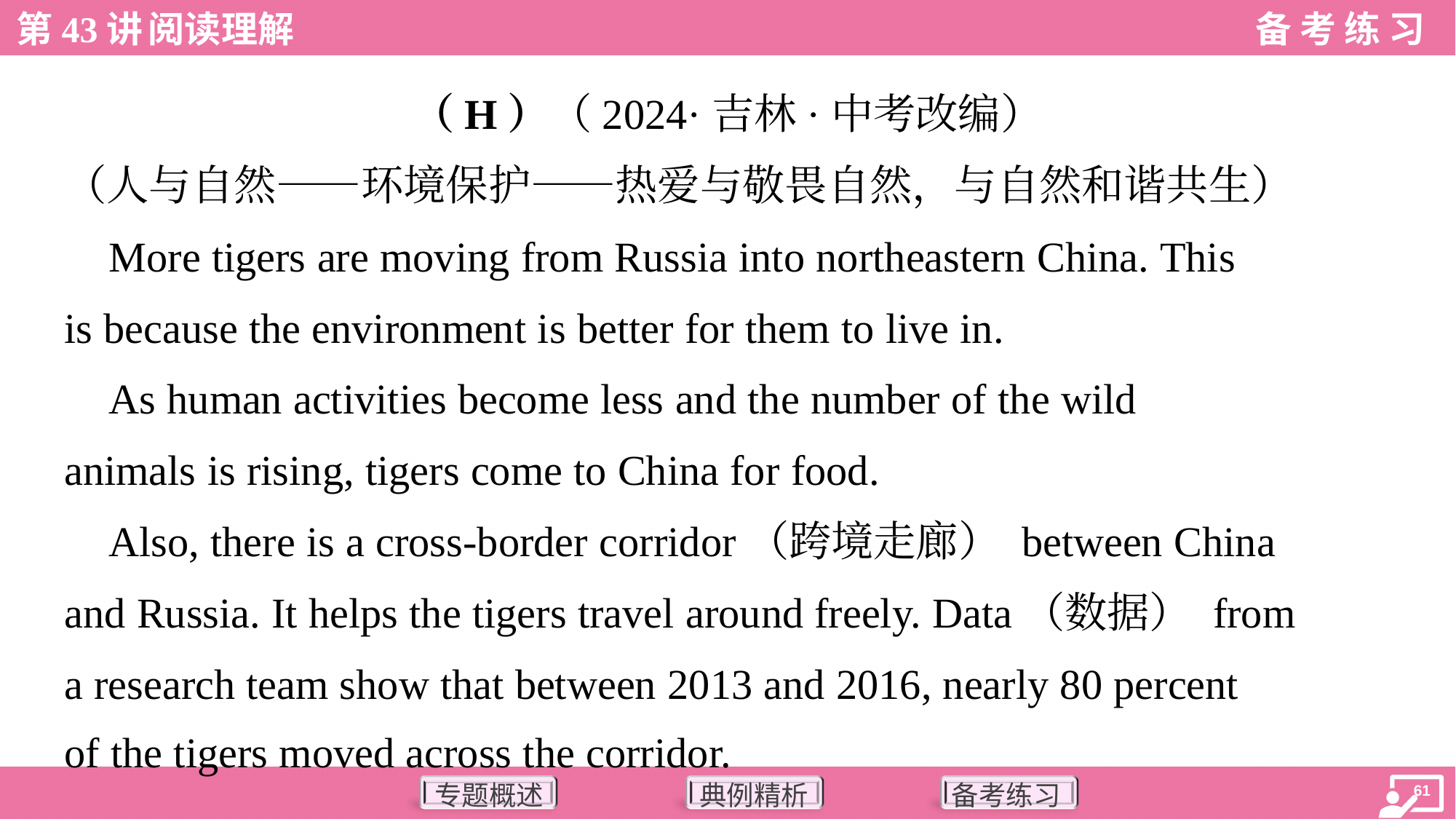

（H）（2024·吉林·中考改编）
（人与自然——环境保护——热爱与敬畏自然，与自然和谐共生）
    More tigers are moving from Russia into northeastern China. This
is because the environment is better for them to live in.
    As human activities become less and the number of the wild
animals is rising, tigers come to China for food.
    Also, there is a cross-border corridor（跨境走廊） between China
and Russia. It helps the tigers travel around freely. Data（数据） from
a research team show that between 2013 and 2016, nearly 80 percent
of the tigers moved across the corridor.